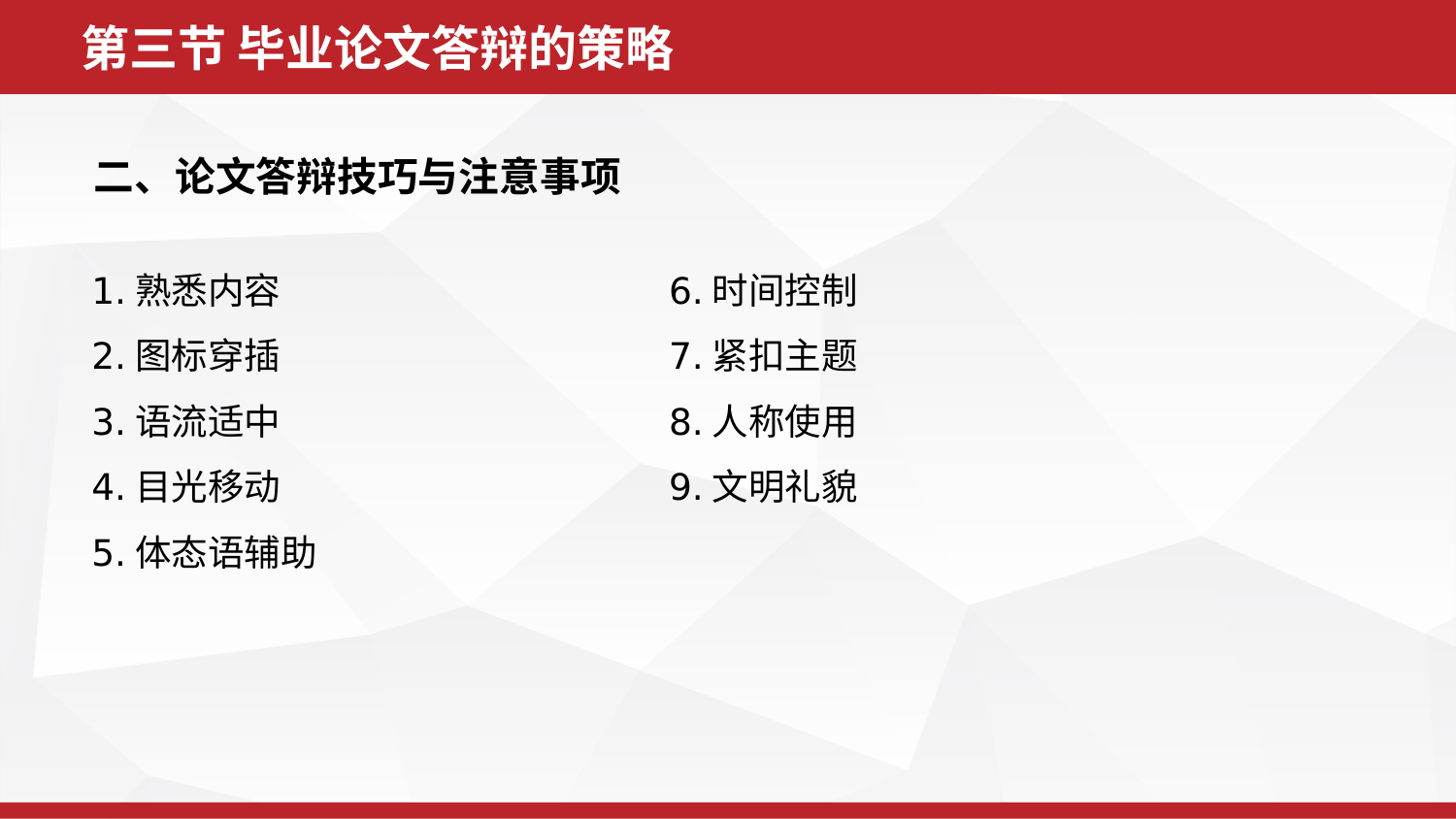

第三节 毕业论文答辩的策略
二、论文答辩技巧与注意事项
1.熟悉内容
2.图标穿插
3.语流适中
4.目光移动
5.体态语辅助
6.时间控制
7.紧扣主题
8.人称使用
9.文明礼貌